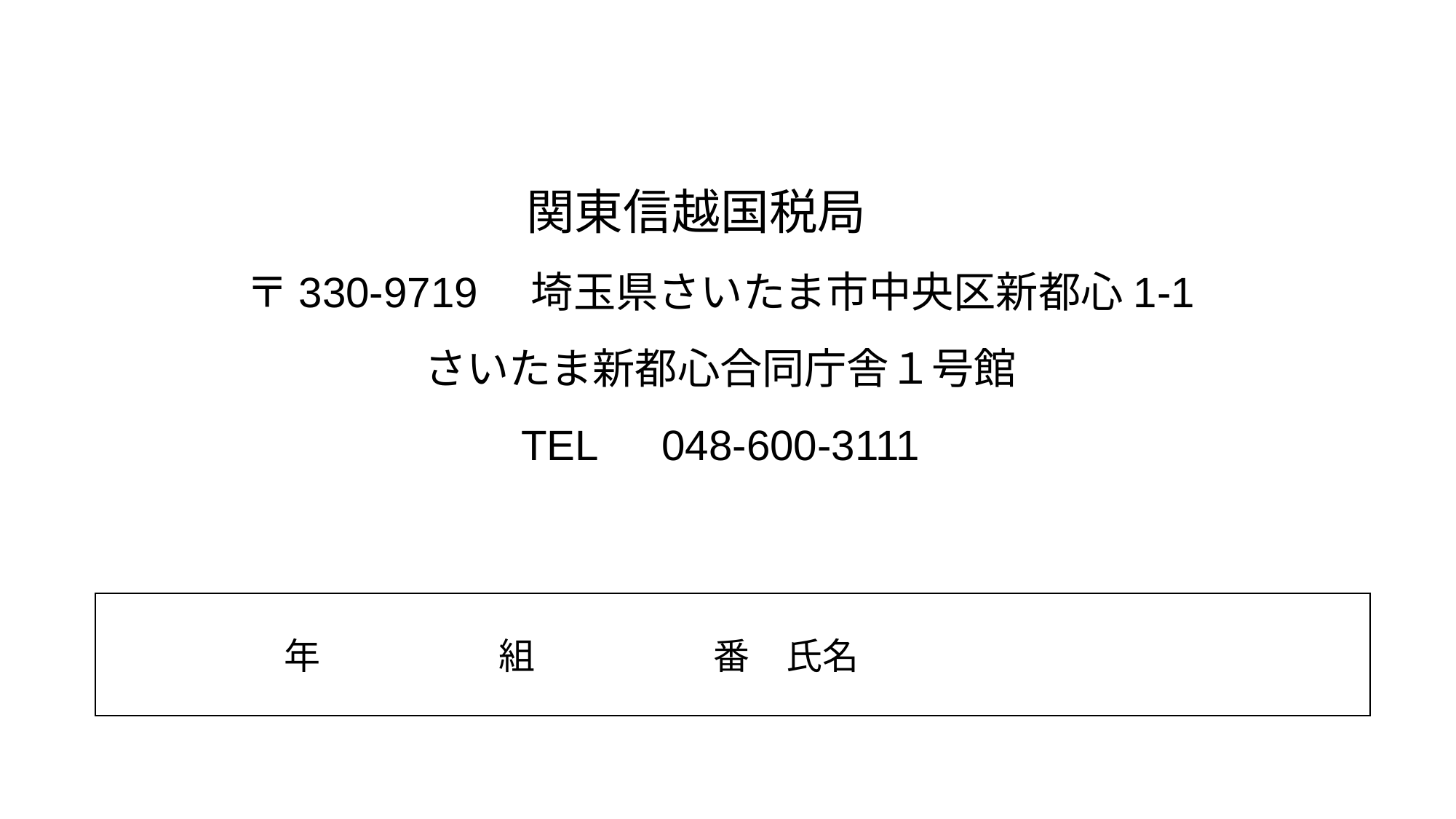

関東信越国税局
〒330-9719　埼玉県さいたま市中央区新都心1-1
さいたま新都心合同庁舎１号館
TEL　048-600-3111
　　　　    年　　　    　組　　　　    番　氏名